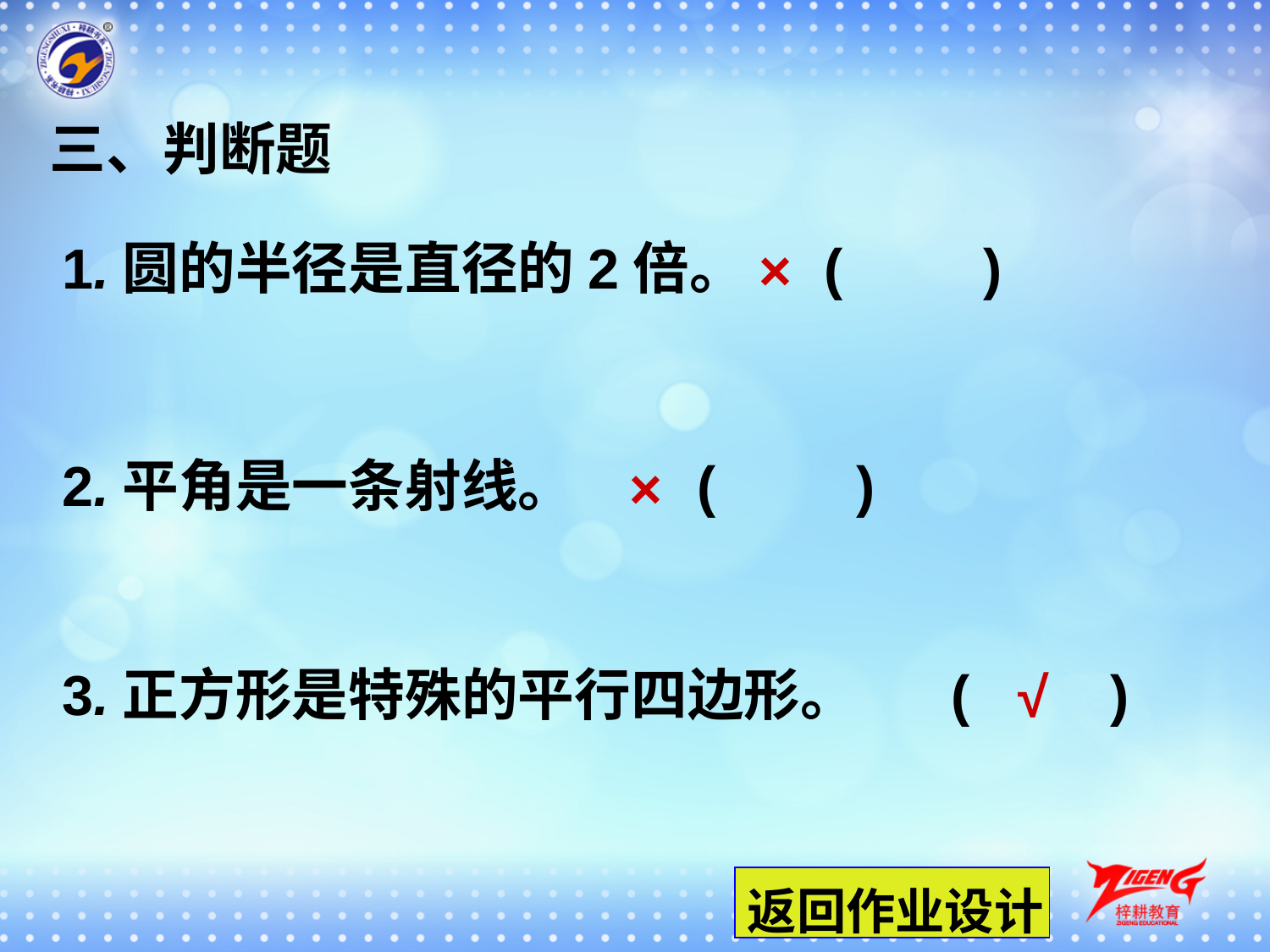

三、判断题
1.圆的半径是直径的2倍。	(　　)
×
2.平角是一条射线。	(　　)
×
3.正方形是特殊的平行四边形。	(　　)
√

返回作业设计